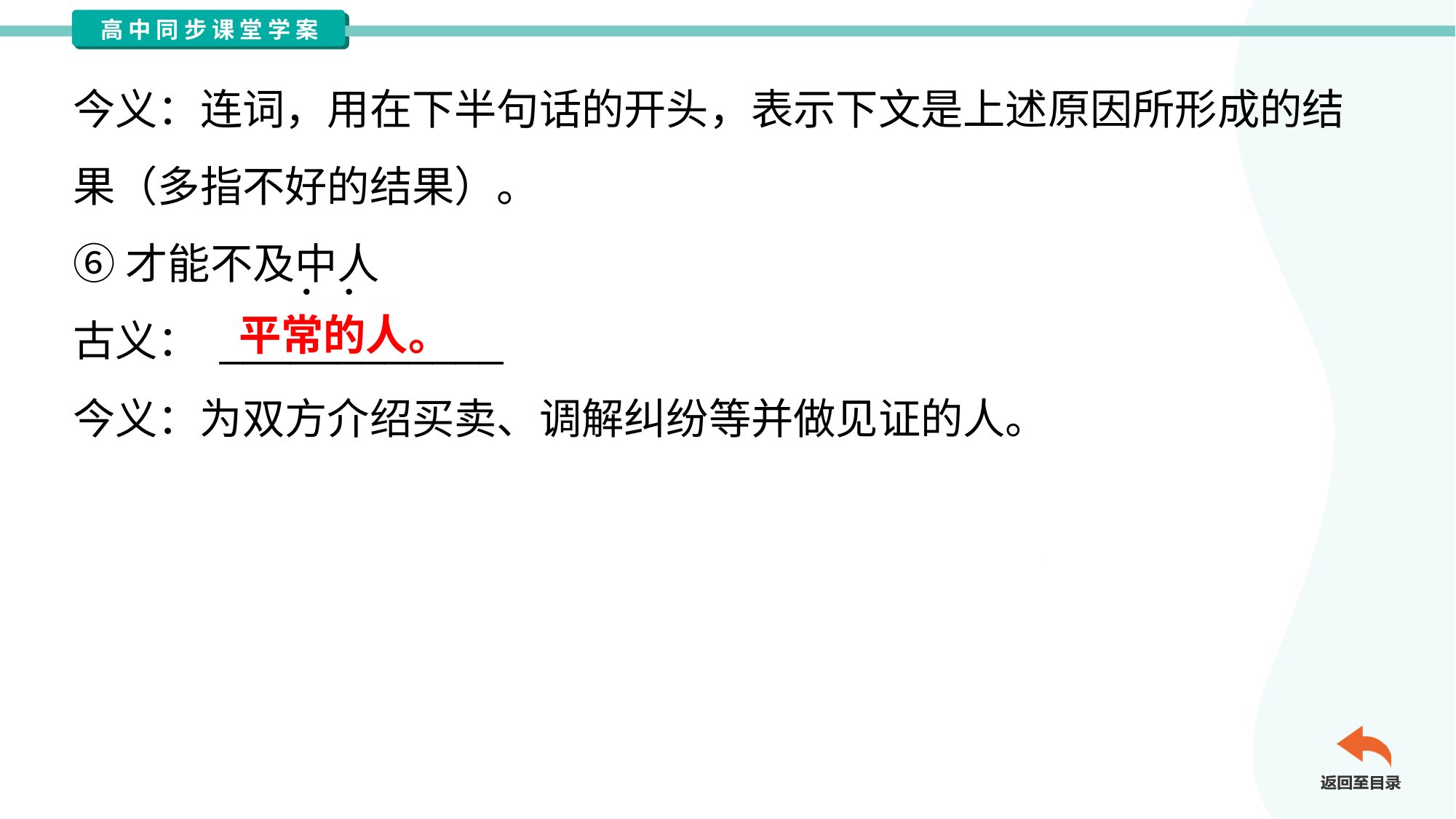

今义：连词，用在下半句话的开头，表示下文是上述原因所形成的结
果（多指不好的结果）。
⑥才能不及中人
古义： ____________
今义：为双方介绍买卖、调解纠纷等并做见证的人。
平常的人。